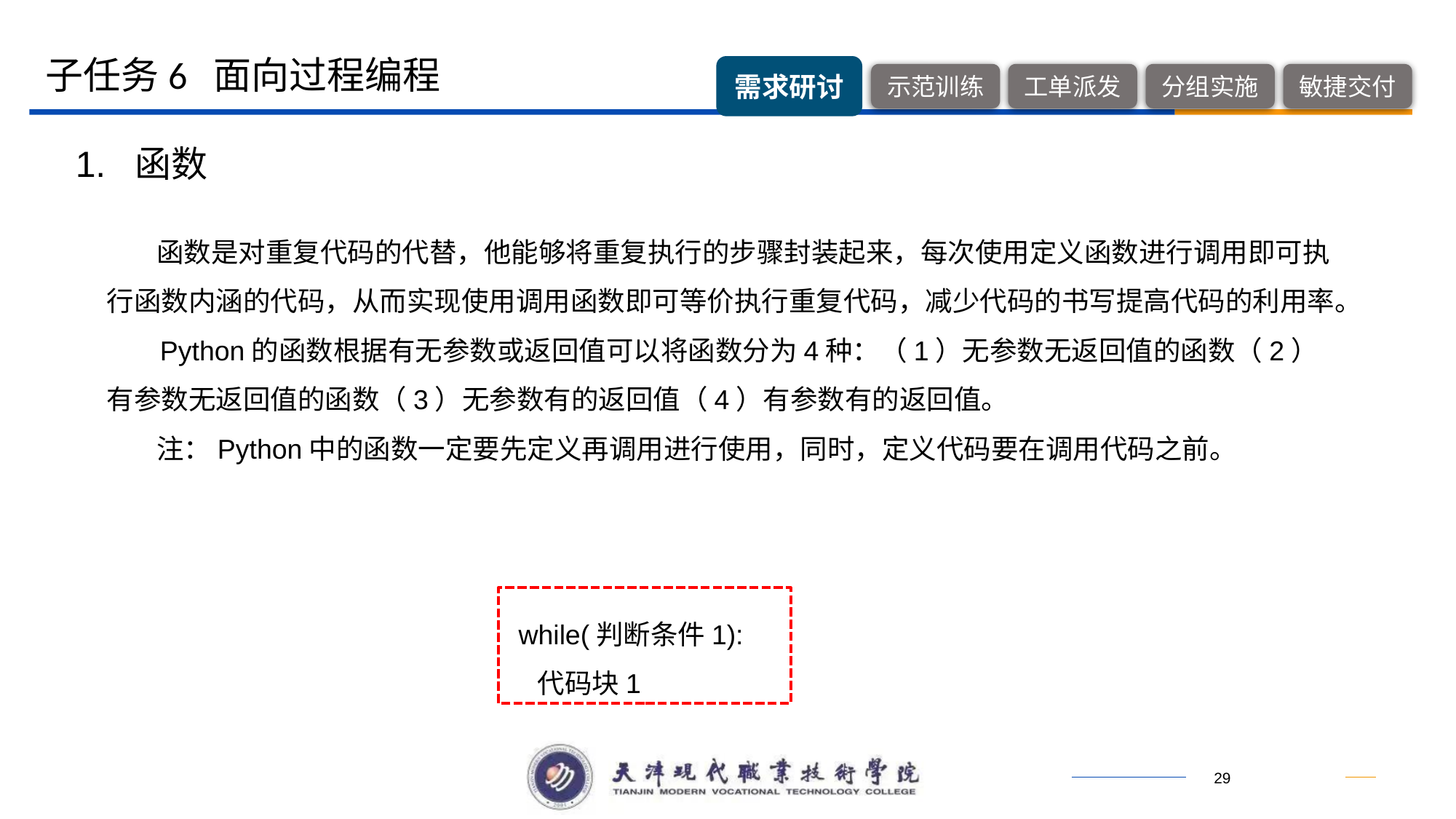

子任务6  面向过程编程

1.  函数
       函数是对重复代码的代替，他能够将重复执行的步骤封装起来，每次使用定义函数进行调用即可执行函数内涵的代码，从而实现使用调用函数即可等价执行重复代码，减少代码的书写提高代码的利用率。
       Python的函数根据有无参数或返回值可以将函数分为4种：（1）无参数无返回值的函数（2）有参数无返回值的函数（3）无参数有的返回值（4）有参数有的返回值。
       注：Python中的函数一定要先定义再调用进行使用，同时，定义代码要在调用代码之前。

while(判断条件1):
  代码块1